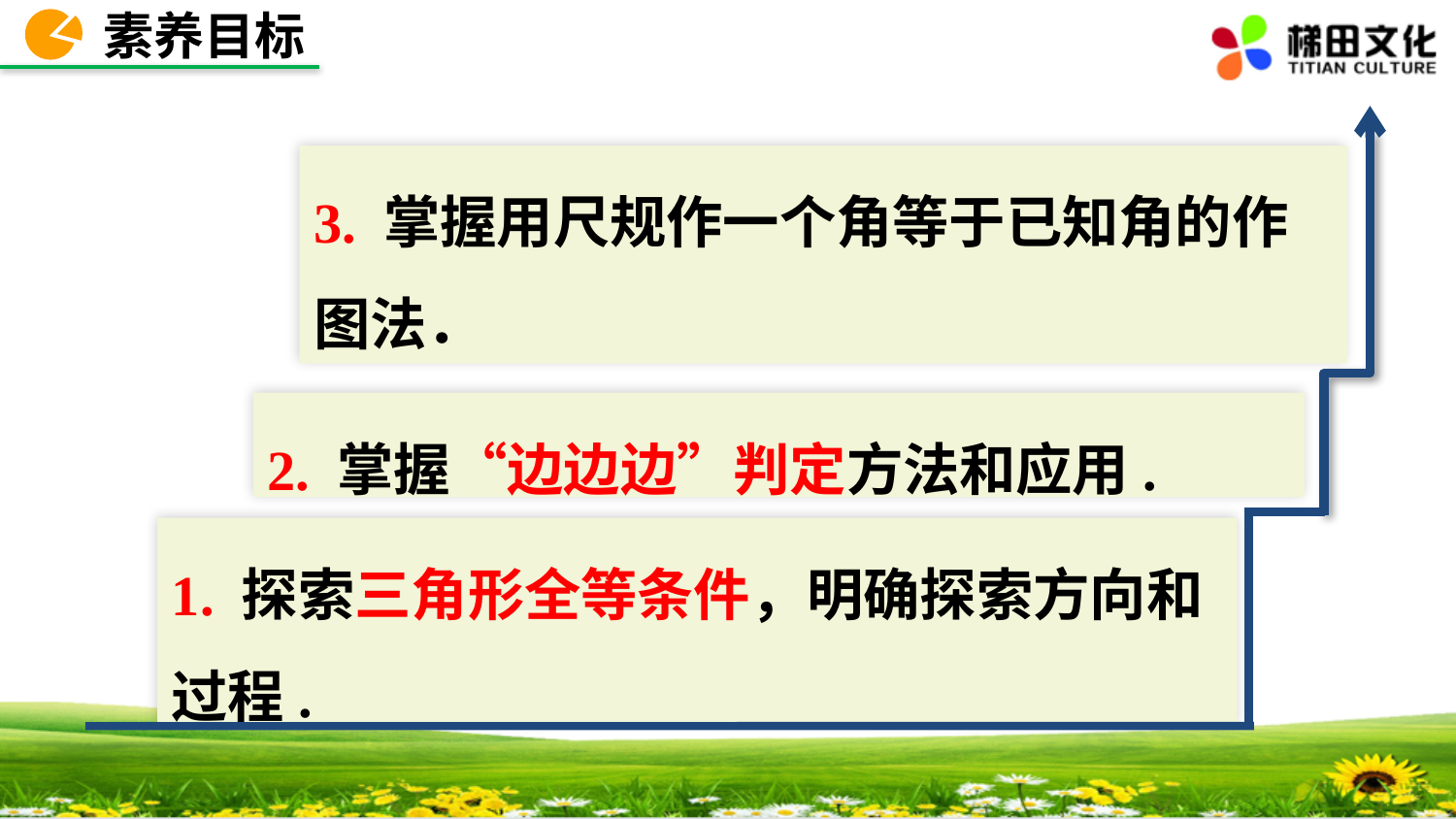

素养目标

3. 掌握用尺规作一个角等于已知角的作图法．
2. 掌握“边边边”判定方法和应用.
1. 探索三角形全等条件，明确探索方向和过程.